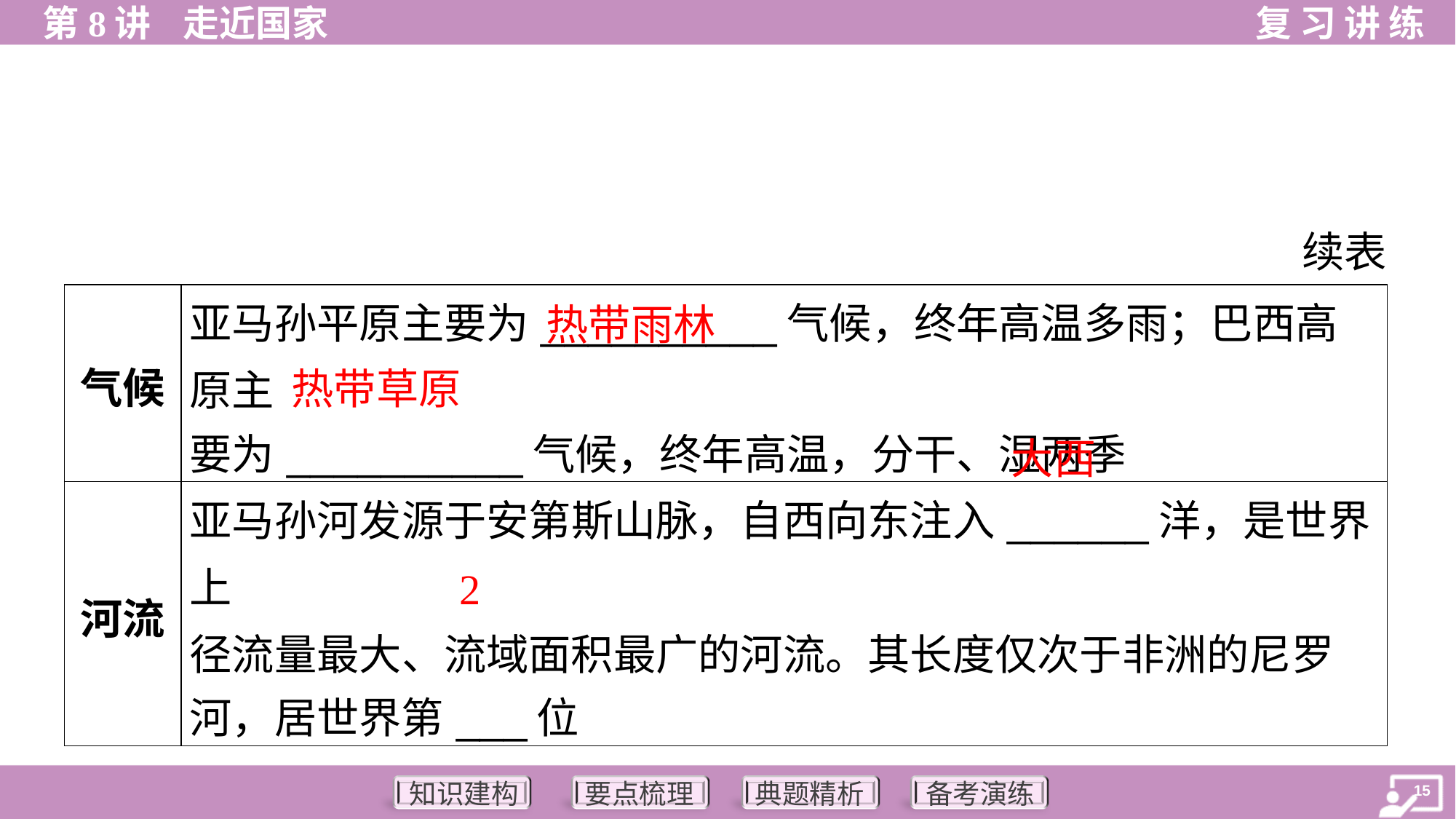

续表
| 气候 | 亚马孙平原主要为\_\_\_\_\_\_\_\_\_\_气候，终年高温多雨；巴西高原主 要为\_\_\_\_\_\_\_\_\_\_气候，终年高温，分干、湿两季 |
| --- | --- |
| 河流 | 亚马孙河发源于安第斯山脉，自西向东注入\_\_\_\_\_\_洋，是世界上 径流量最大、流域面积最广的河流。其长度仅次于非洲的尼罗 河，居世界第\_\_\_位 |
热带雨林
热带草原
大西
2